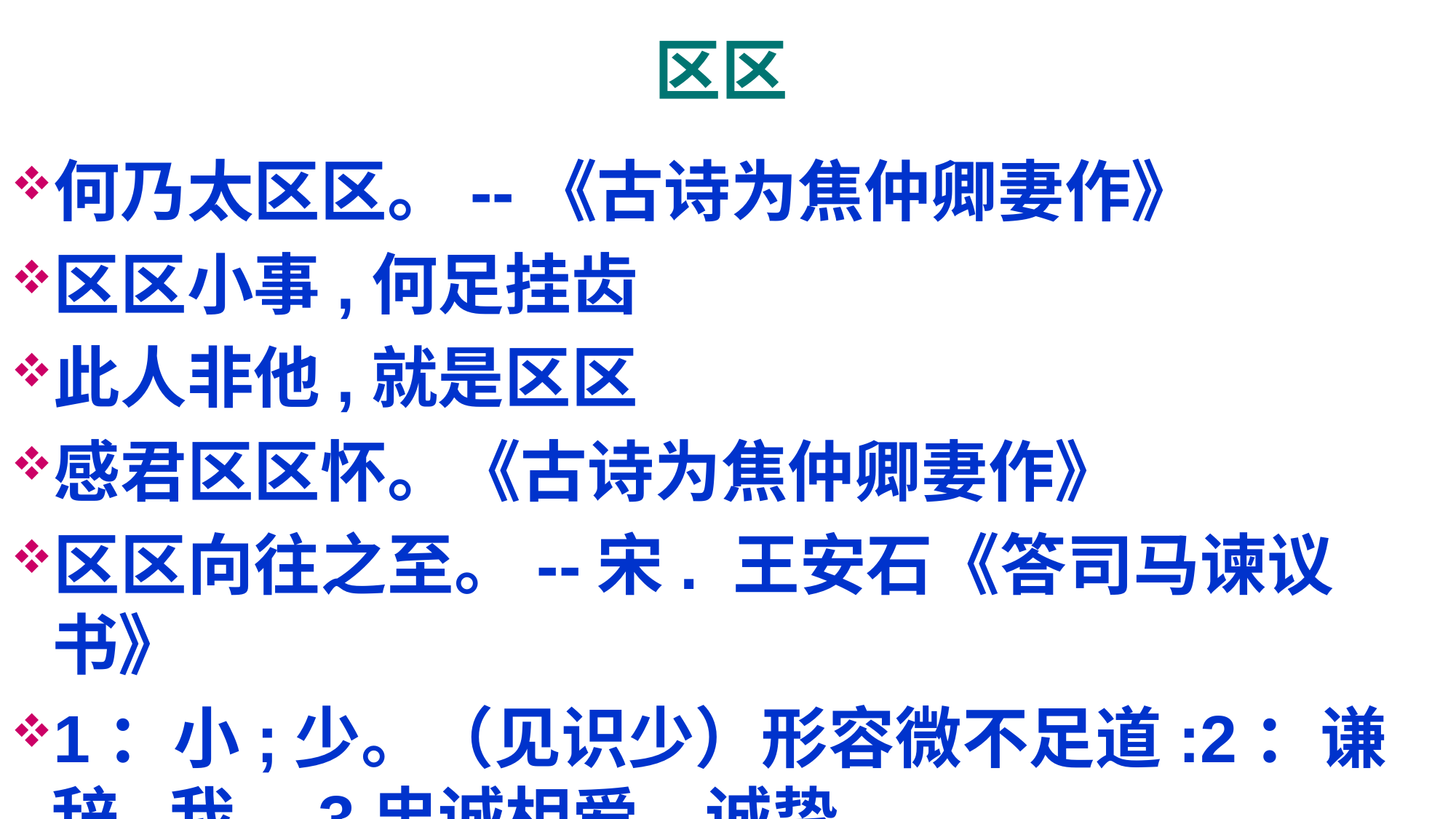

# 区区
何乃太区区。--《古诗为焦仲卿妻作》
区区小事,何足挂齿
此人非他,就是区区
感君区区怀。《古诗为焦仲卿妻作》
区区向往之至。--宋. 王安石《答司马谏议书》
1：小;少。（见识少）形容微不足道:2：谦辞,我。3忠诚相爱，诚挚